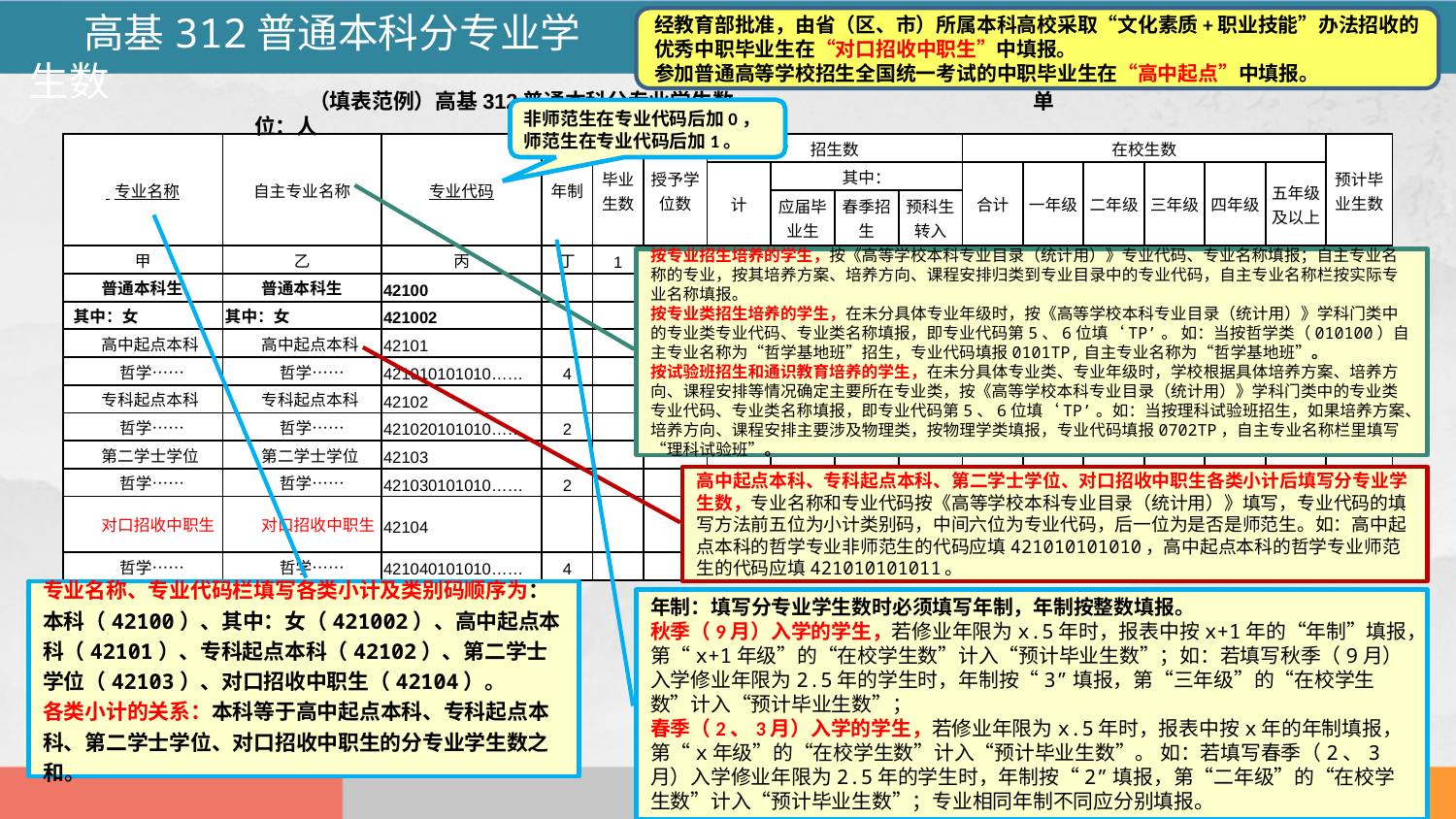

高基312普通本科分专业学生数
经教育部批准，由省（区、市）所属本科高校采取“文化素质+职业技能”办法招收的优秀中职毕业生在“对口招收中职生”中填报。
参加普通高等学校招生全国统一考试的中职毕业生在“高中起点”中填报。
（填表范例）高基312普通本科分专业学生数                                                              单位：人
非师范生在专业代码后加0，师范生在专业代码后加1。
| 专业名称 | 自主专业名称 | 专业代码 | 年制 | 毕业生数 | 授予学位数 | 招生数 |  |  |  | 在校生数 |  |  |  |  |  | 预计毕业生数 |
| --- | --- | --- | --- | --- | --- | --- | --- | --- | --- | --- | --- | --- | --- | --- | --- | --- |
|  |  |  |  |  |  | 计 | 其中： |  |  | 合计 | 一年级 | 二年级 | 三年级 | 四年级 | 五年级及以上 |  |
|  |  |  |  |  |  |  | 应届毕业生 | 春季招生 | 预科生转入 |  |  |  |  |  |  |  |
| 甲 | 乙 | 丙 | 丁 | 1 | 2 | 3 | 4 | 5 | 6 | 7 | 8 | 9 | 10 | 11 | 12 | 13 |
| 普通本科生 | 普通本科生 | 42100 |  |  |  |  |  |  |  |  |  |  |  |  |  |  |
| 其中：女 | 其中：女 | 421002 |  |  |  |  |  |  |  |  |  |  |  |  |  |  |
| 高中起点本科 | 高中起点本科 | 42101 |  |  |  |  |  |  |  |  |  |  |  |  |  |  |
| 哲学…… | 哲学…… | 421010101010…… | 4 |  |  |  |  |  |  |  |  |  |  |  |  |  |
| 专科起点本科 | 专科起点本科 | 42102 |  |  |  |  |  |  |  |  |  |  |  |  |  |  |
| 哲学…… | 哲学…… | 421020101010…… | 2 |  |  |  |  |  |  |  |  |  |  |  |  |  |
| 第二学士学位 | 第二学士学位 | 42103 |  |  |  |  |  |  |  |  |  |  |  |  |  |  |
| 哲学…… | 哲学…… | 421030101010…… | 2 |  |  |  |  |  |  |  |  |  |  |  |  |  |
| 对口招收中职生 | 对口招收中职生 | 42104 |  |  |  |  |  |  |  |  |  |  |  |  |  |  |
| 哲学…… | 哲学…… | 421040101010…… | 4 |  |  |  |  |  |  |  |  |  |  |  |  |  |
按专业招生培养的学生，按《高等学校本科专业目录（统计用）》专业代码、专业名称填报；自主专业名称的专业，按其培养方案、培养方向、课程安排归类到专业目录中的专业代码，自主专业名称栏按实际专业名称填报。
按专业类招生培养的学生，在未分具体专业年级时，按《高等学校本科专业目录（统计用）》学科门类中的专业类专业代码、专业类名称填报，即专业代码第5、6位填‘TP’。 如：当按哲学类（010100）自主专业名称为“哲学基地班”招生，专业代码填报0101TP,自主专业名称为“哲学基地班”。
按试验班招生和通识教育培养的学生，在未分具体专业类、专业年级时，学校根据具体培养方案、培养方向、课程安排等情况确定主要所在专业类，按《高等学校本科专业目录（统计用）》学科门类中的专业类专业代码、专业类名称填报，即专业代码第5、6位填‘TP’。如：当按理科试验班招生，如果培养方案、培养方向、课程安排主要涉及物理类，按物理学类填报，专业代码填报0702TP，自主专业名称栏里填写“理科试验班”。
专业名称、专业代码栏填写各类小计及类别码顺序为：本科（42100）、其中：女（421002）、高中起点本科（42101）、专科起点本科（42102）、第二学士学位（42103）、对口招收中职生（42104）。
各类小计的关系：本科等于高中起点本科、专科起点本科、第二学士学位、对口招收中职生的分专业学生数之和。
高中起点本科、专科起点本科、第二学士学位、对口招收中职生各类小计后填写分专业学生数，专业名称和专业代码按《高等学校本科专业目录（统计用）》填写，专业代码的填写方法前五位为小计类别码，中间六位为专业代码，后一位为是否是师范生。如：高中起点本科的哲学专业非师范生的代码应填421010101010，高中起点本科的哲学专业师范生的代码应填421010101011。
年制：填写分专业学生数时必须填写年制，年制按整数填报。
秋季（9月）入学的学生，若修业年限为x.5年时，报表中按x+1年的“年制”填报，第“x+1年级”的“在校学生数”计入“预计毕业生数”；如：若填写秋季（9月）入学修业年限为2.5年的学生时，年制按“3”填报，第“三年级”的“在校学生数”计入“预计毕业生数”；
春季（2、3月）入学的学生，若修业年限为x.5年时，报表中按x年的年制填报，第“x年级”的“在校学生数”计入“预计毕业生数”。 如：若填写春季（2、3月）入学修业年限为2.5年的学生时，年制按“2”填报，第“二年级”的“在校学生数”计入“预计毕业生数”；专业相同年制不同应分别填报。